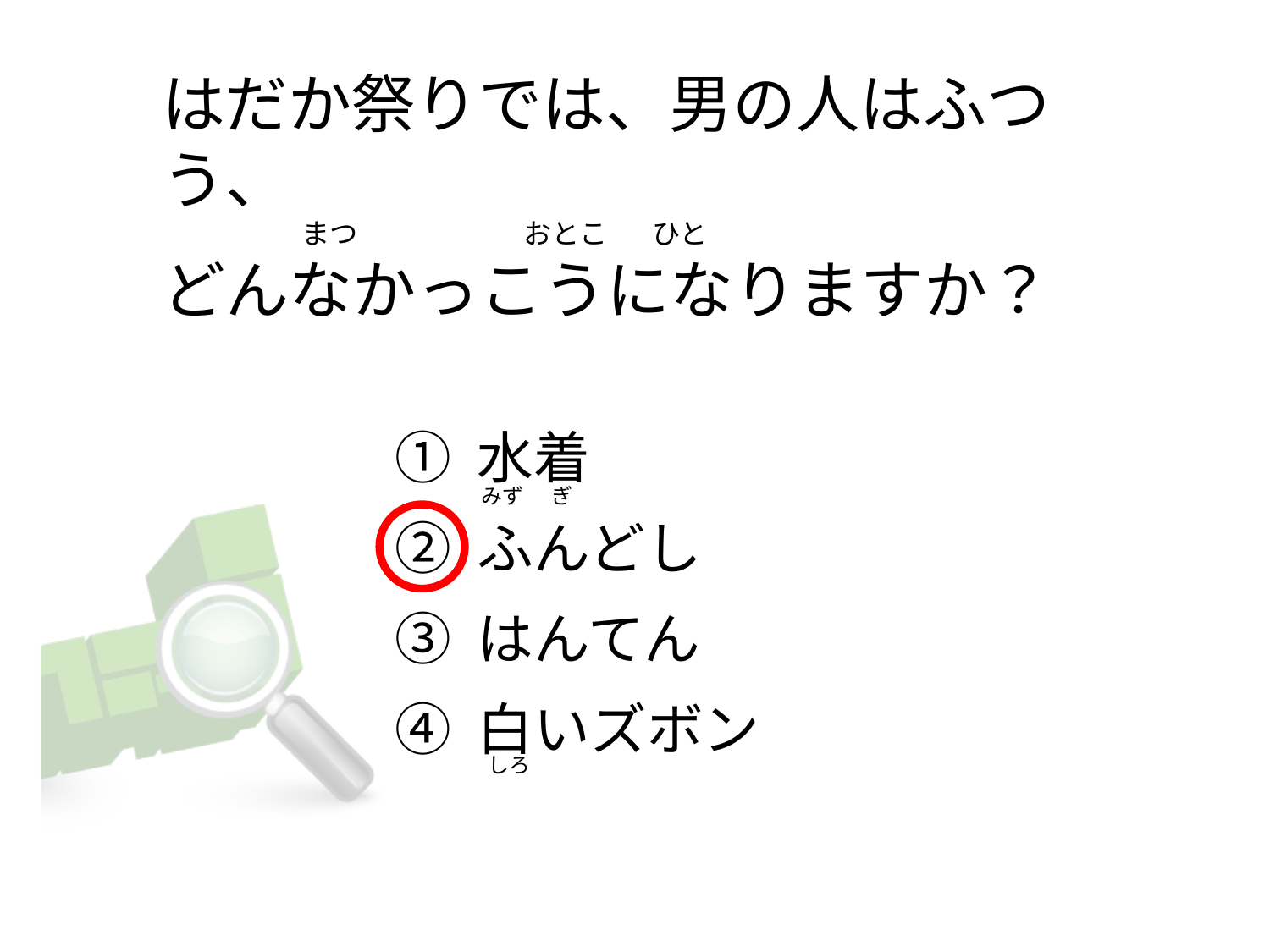

# はだか祭りでは、男の人はふつう、                       まつ                          おとこ       ひと どんなかっこうになりますか？
① 水着
② ふんどし
③ はんてん
④ 白いズボン
   みず      ぎ

    しろ